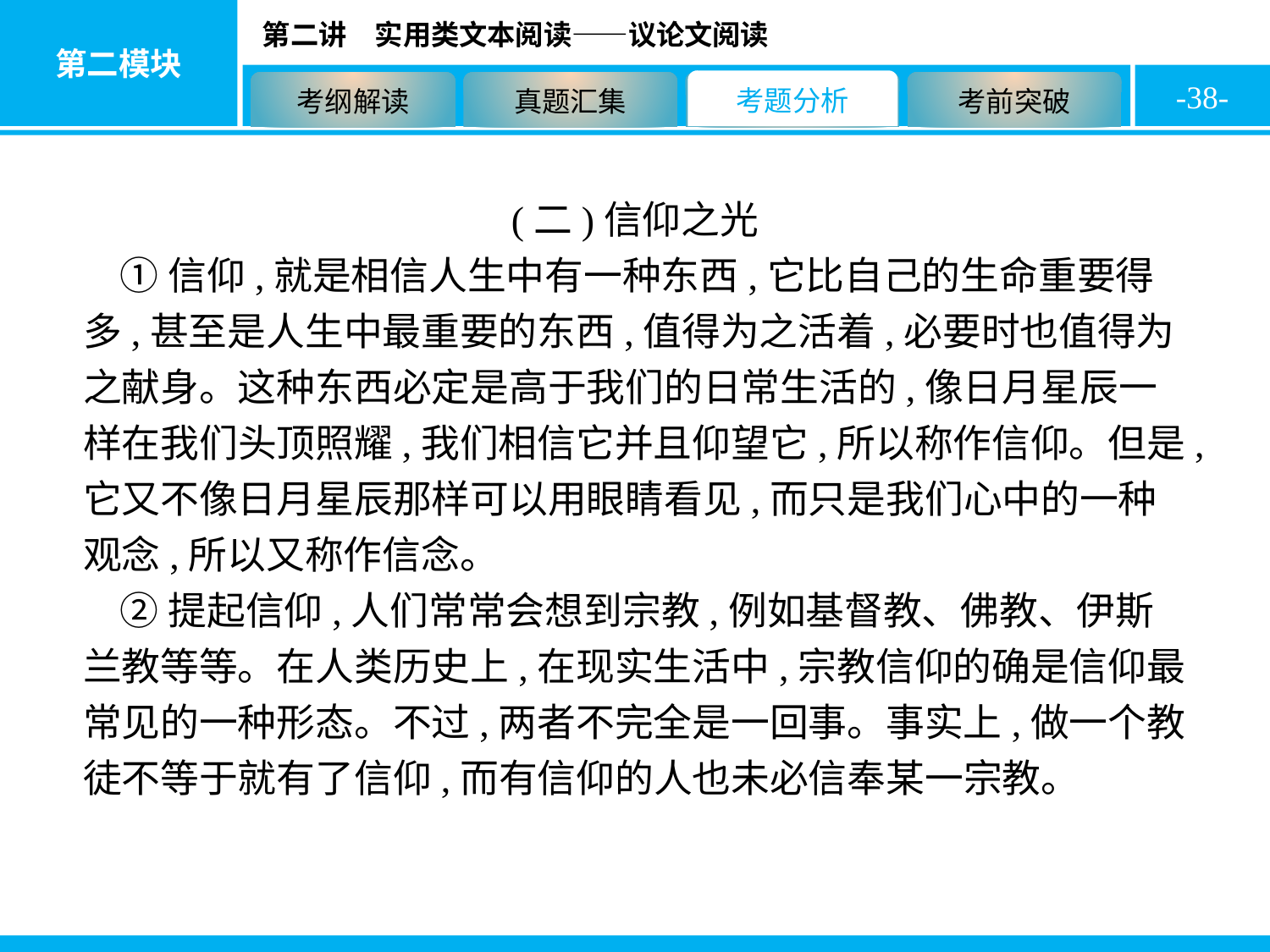

-38-
(二)信仰之光
①信仰,就是相信人生中有一种东西,它比自己的生命重要得多,甚至是人生中最重要的东西,值得为之活着,必要时也值得为之献身。这种东西必定是高于我们的日常生活的,像日月星辰一样在我们头顶照耀,我们相信它并且仰望它,所以称作信仰。但是,它又不像日月星辰那样可以用眼睛看见,而只是我们心中的一种观念,所以又称作信念。
②提起信仰,人们常常会想到宗教,例如基督教、佛教、伊斯兰教等等。在人类历史上,在现实生活中,宗教信仰的确是信仰最常见的一种形态。不过,两者不完全是一回事。事实上,做一个教徒不等于就有了信仰,而有信仰的人也未必信奉某一宗教。